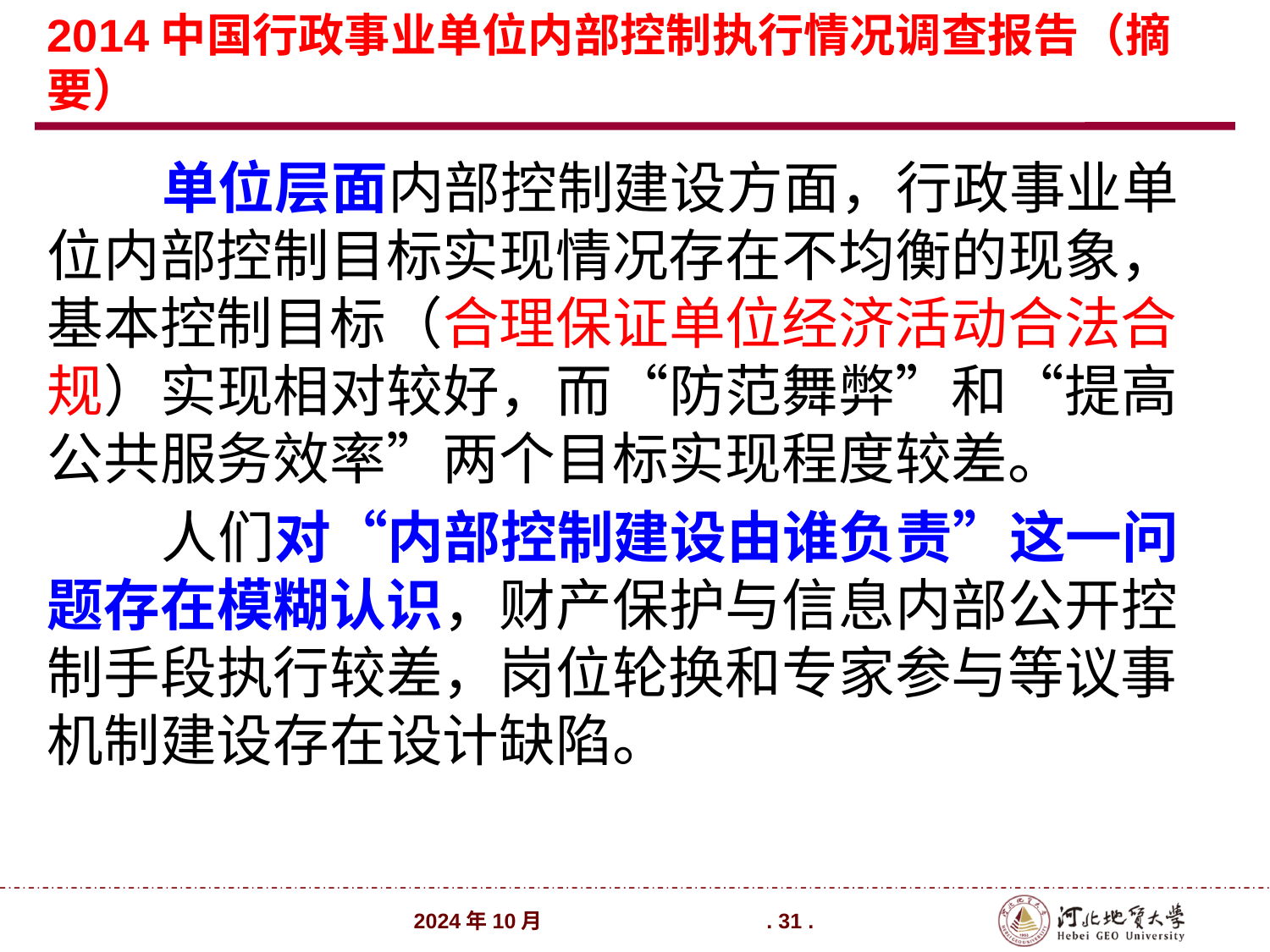

# 2014中国行政事业单位内部控制执行情况调查报告（摘要）
  单位层面内部控制建设方面，行政事业单位内部控制目标实现情况存在不均衡的现象，基本控制目标（合理保证单位经济活动合法合规）实现相对较好，而“防范舞弊”和“提高公共服务效率”两个目标实现程度较差。
  人们对“内部控制建设由谁负责”这一问题存在模糊认识，财产保护与信息内部公开控制手段执行较差，岗位轮换和专家参与等议事机制建设存在设计缺陷。

2024年10月                                             . 31 .